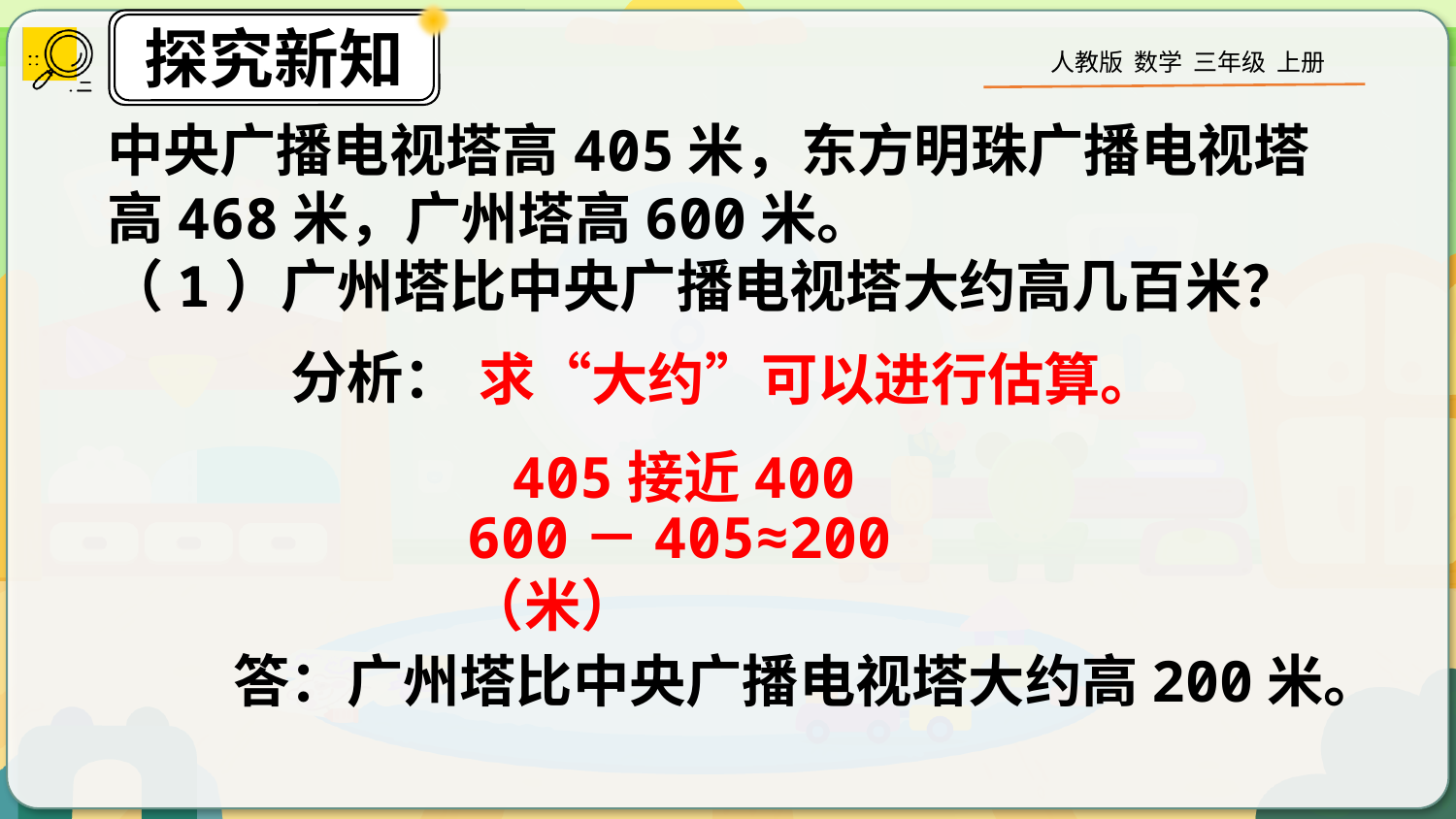

中央广播电视塔高405米，东方明珠广播电视塔高468米，广州塔高600米。
（1）广州塔比中央广播电视塔大约高几百米？
分析：
求“大约”可以进行估算。
405接近400
600－405≈200（米）
答：广州塔比中央广播电视塔大约高200米。